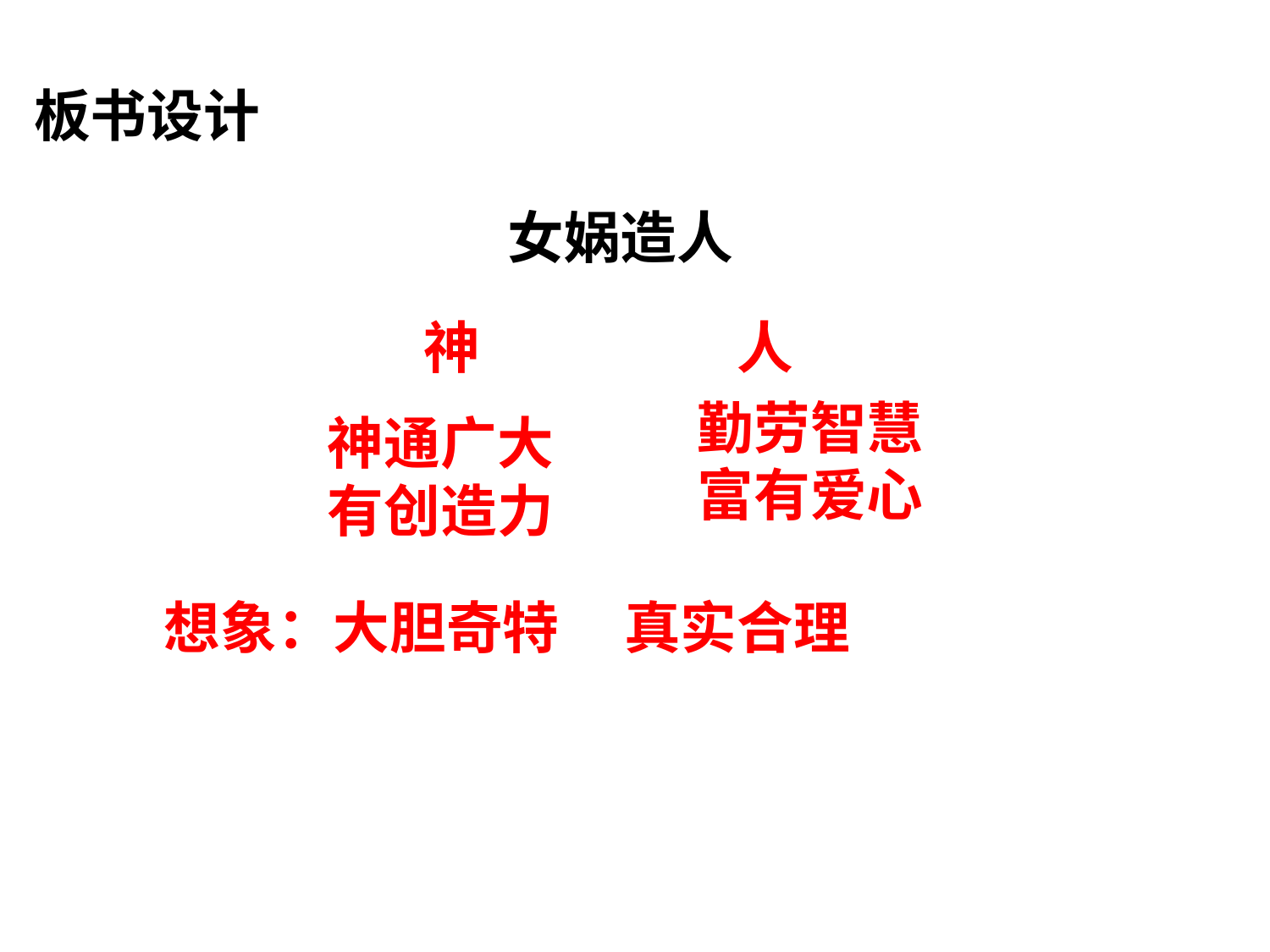

板书设计
女娲造人
 神                    人
勤劳智慧
富有爱心
神通广大
有创造力
 想象：大胆奇特     真实合理